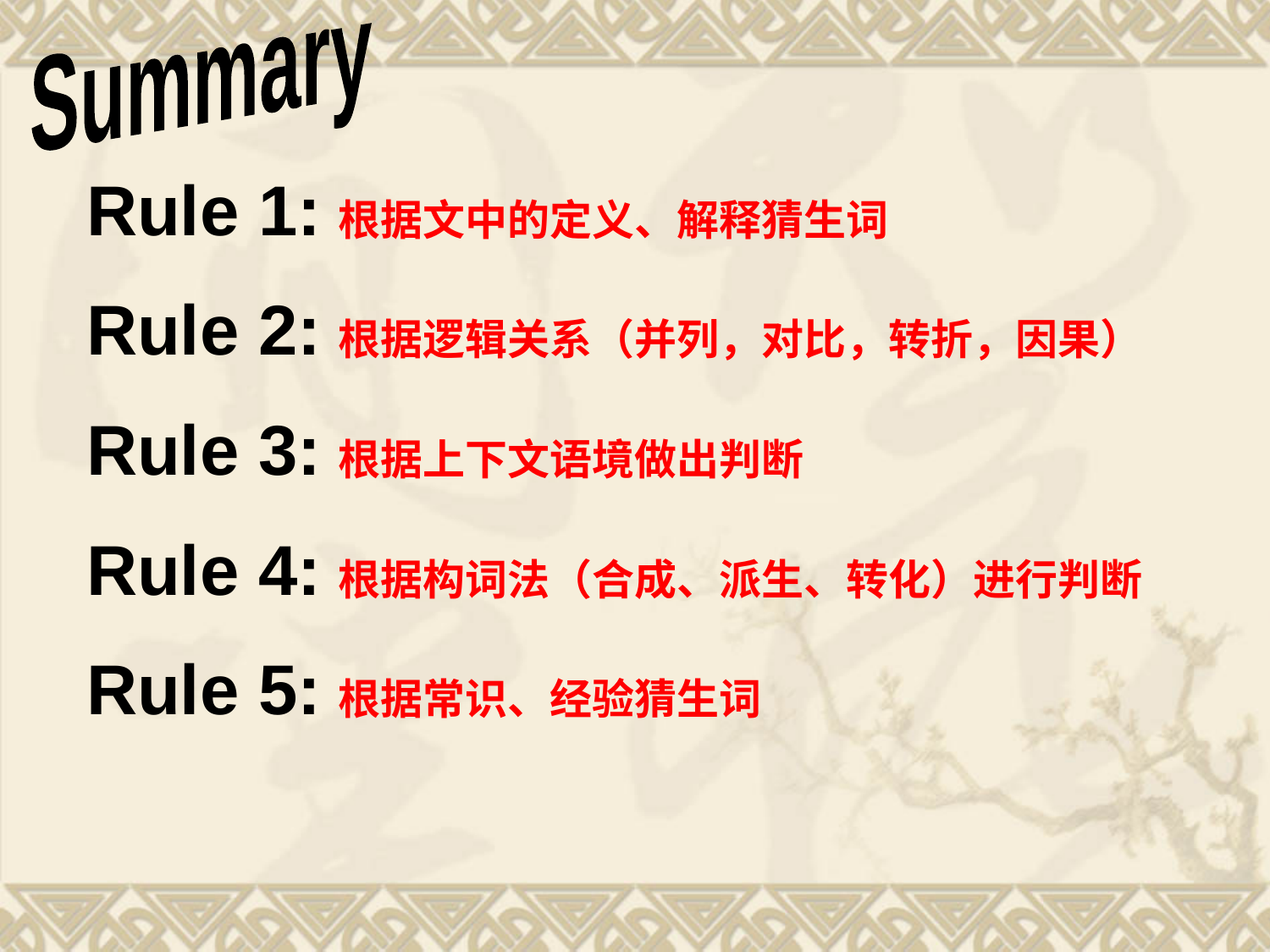

Summary
Rule 1:根据文中的定义、解释猜生词
Rule 2:根据逻辑关系（并列，对比，转折，因果）
Rule 3:根据上下文语境做出判断
Rule 4:根据构词法（合成、派生、转化）进行判断
Rule 5:根据常识、经验猜生词